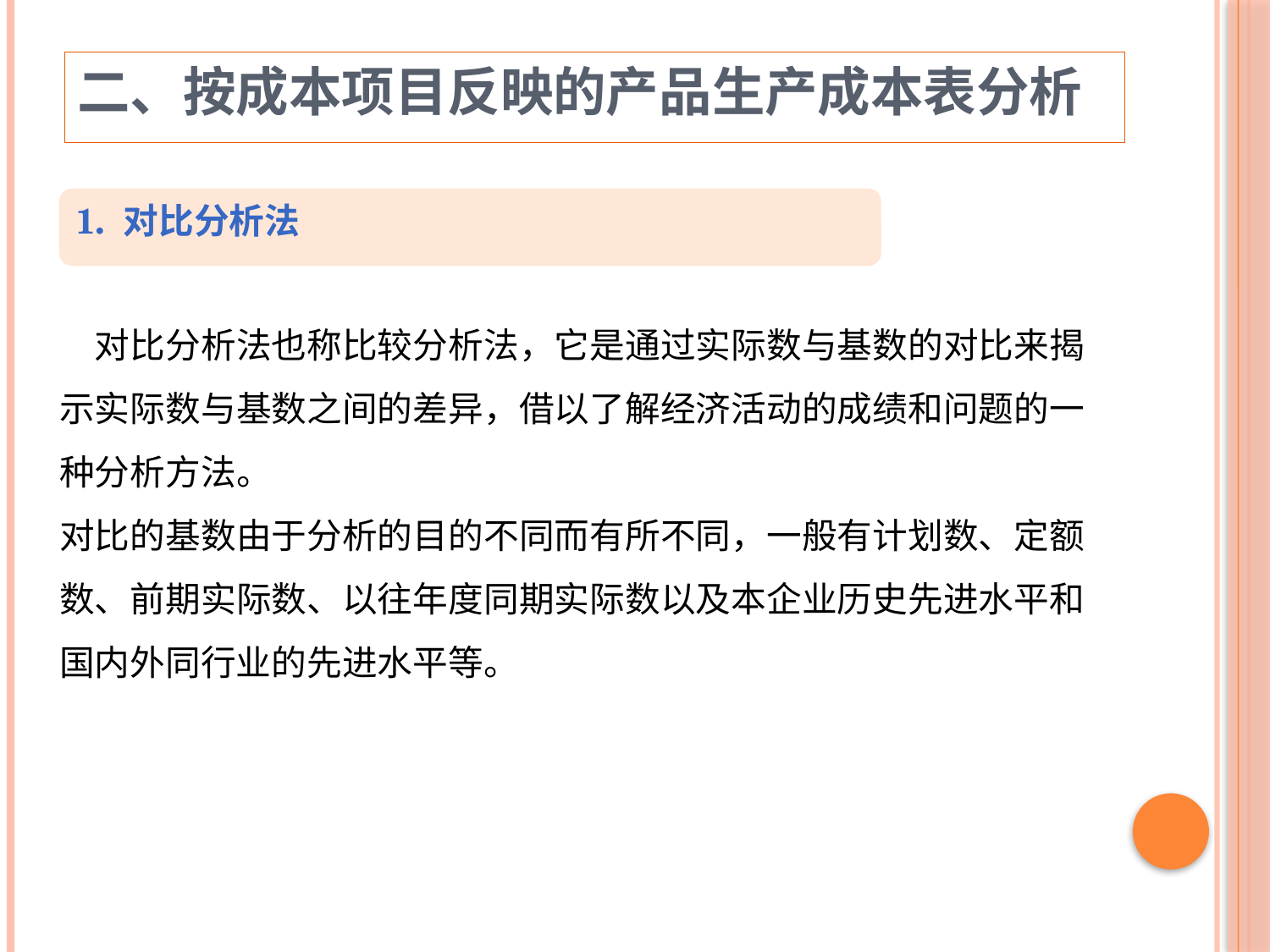

二、按成本项目反映的产品生产成本表分析
1. 对比分析法
　对比分析法也称比较分析法，它是通过实际数与基数的对比来揭示实际数与基数之间的差异，借以了解经济活动的成绩和问题的一种分析方法。
对比的基数由于分析的目的不同而有所不同，一般有计划数、定额数、前期实际数、以往年度同期实际数以及本企业历史先进水平和国内外同行业的先进水平等。